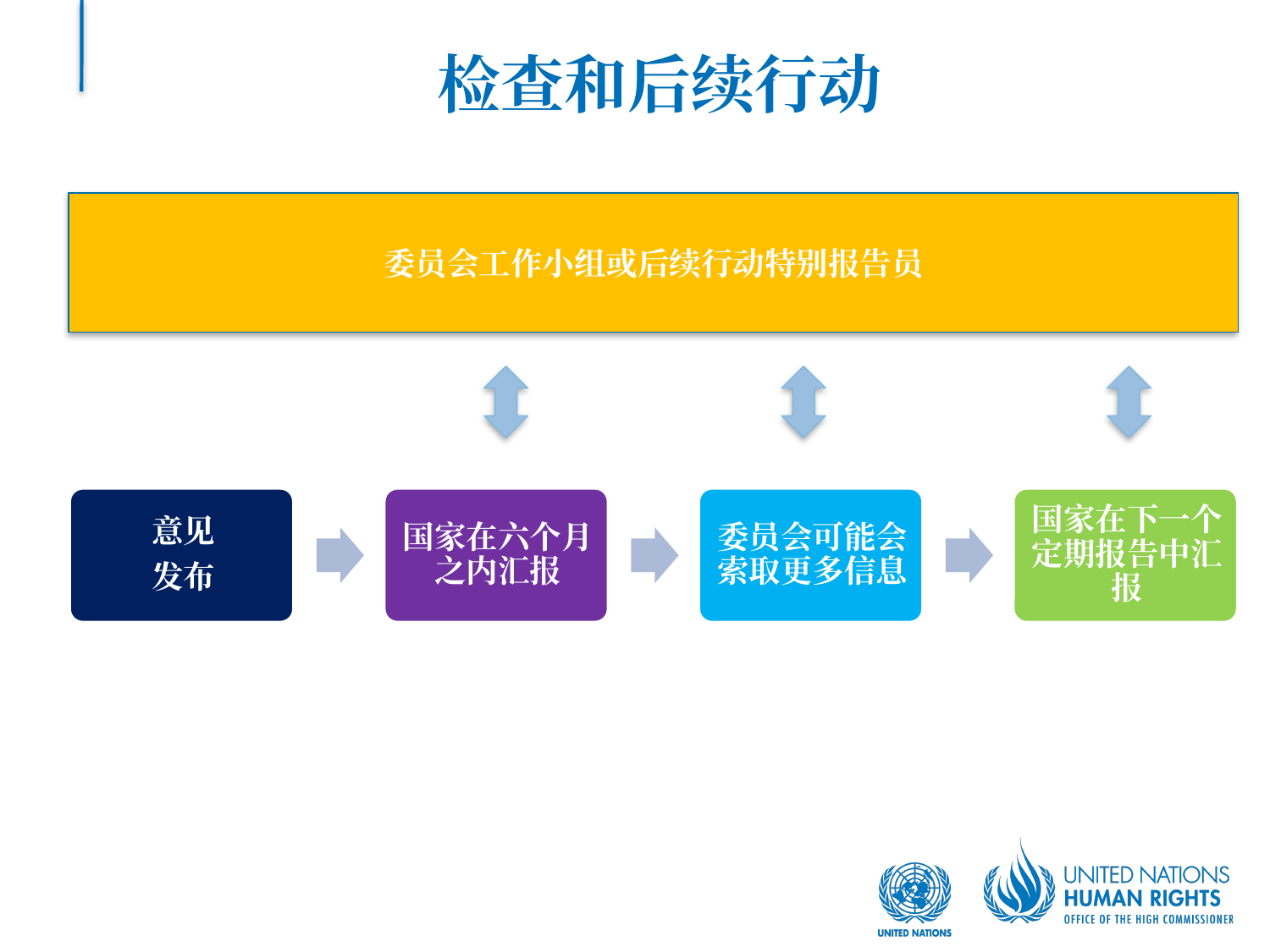

# 检查和后续行动

委员会工作小组或后续行动特别报告员
意见
发布

国家在六个月之内汇报

委员会可能会索取更多信息

国家在下一个定期报告中汇报